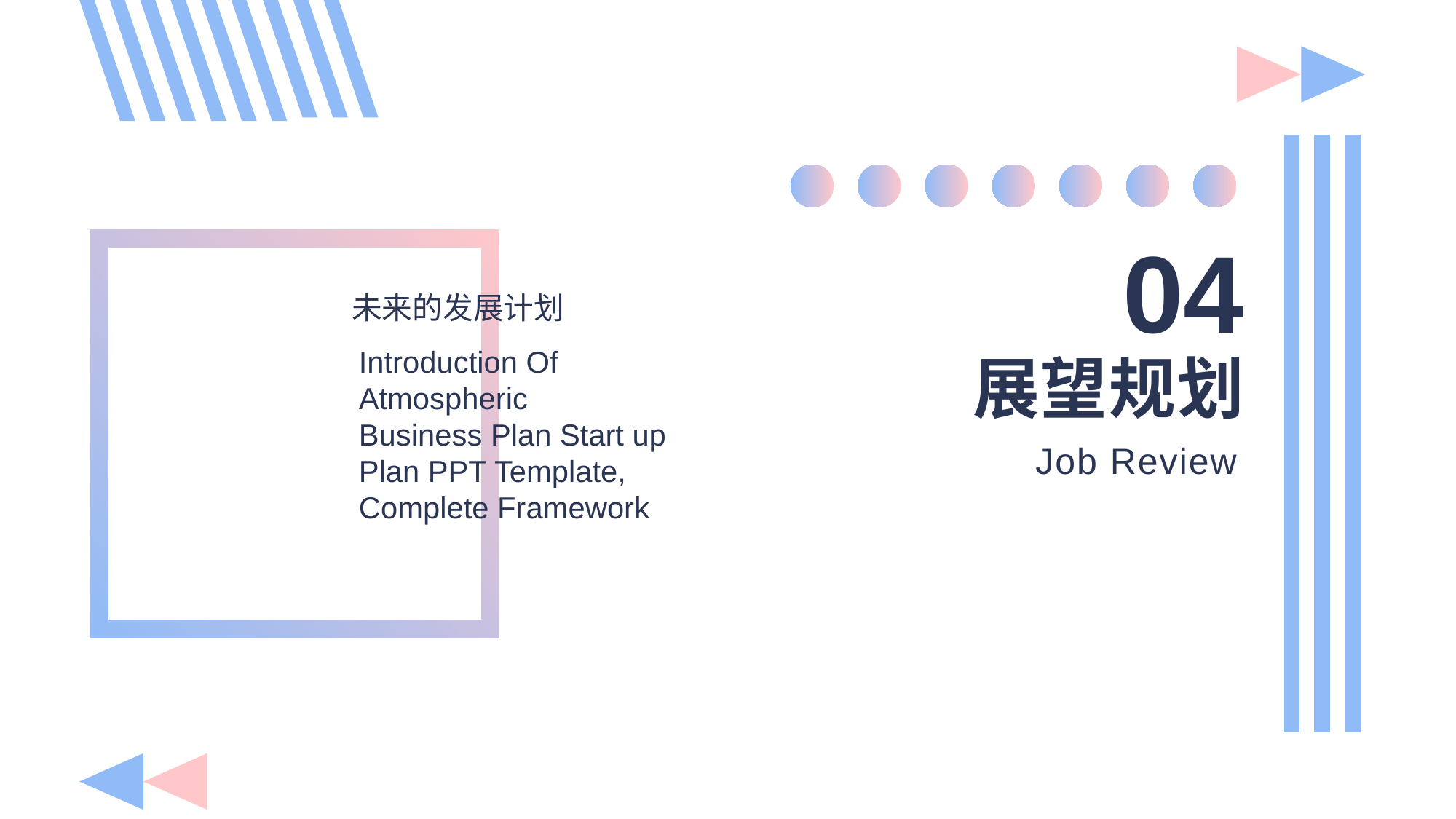

04

未来的发展计划
展望规划
Job Review
Introduction Of Atmospheric
Business Plan Start up Plan PPT Template,
Complete Framework